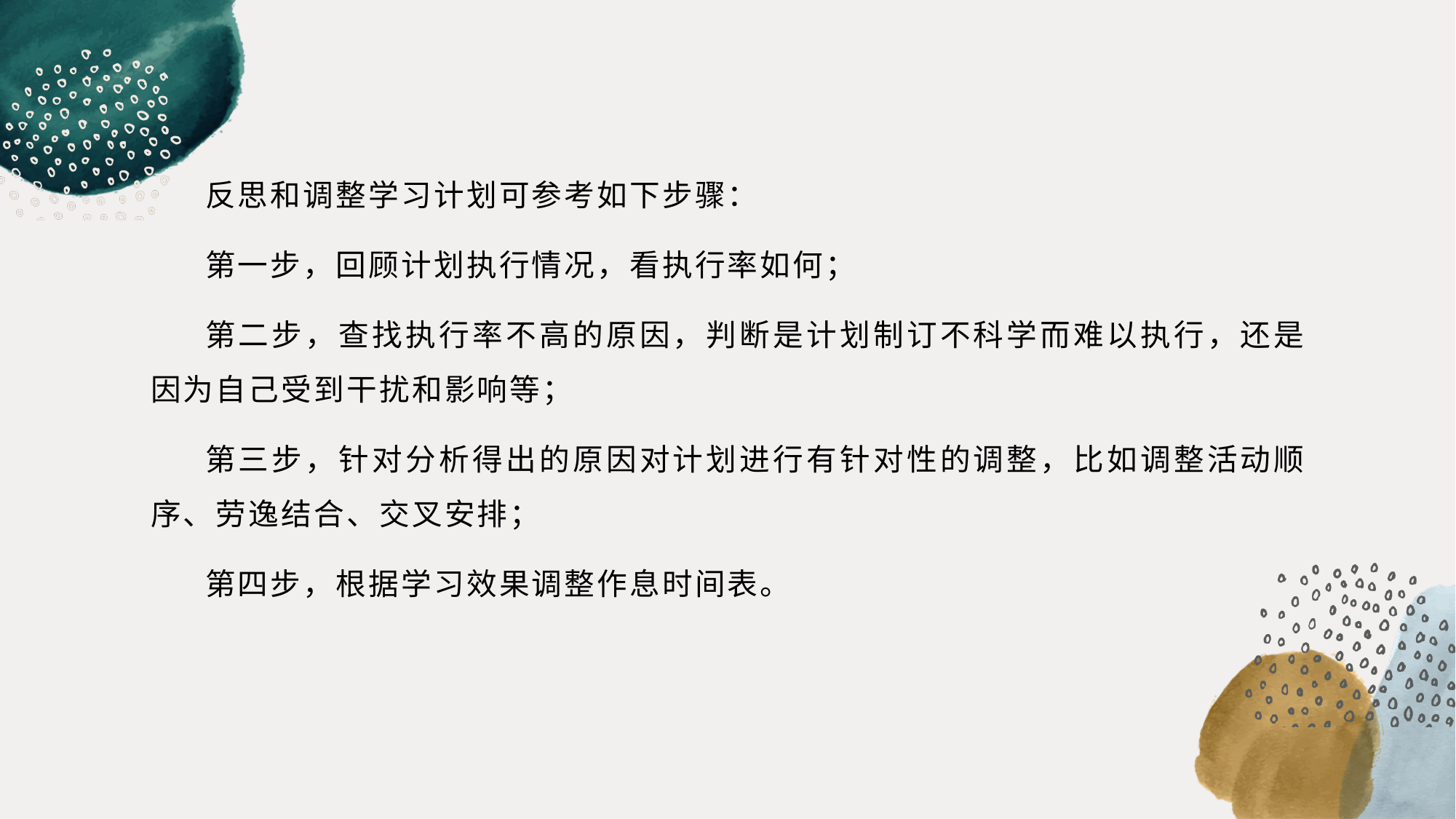

反思和调整学习计划可参考如下步骤：
第一步，回顾计划执行情况，看执行率如何；
第二步，查找执行率不高的原因，判断是计划制订不科学而难以执行，还是因为自己受到干扰和影响等；
第三步，针对分析得出的原因对计划进行有针对性的调整，比如调整活动顺序、劳逸结合、交叉安排；
第四步，根据学习效果调整作息时间表。